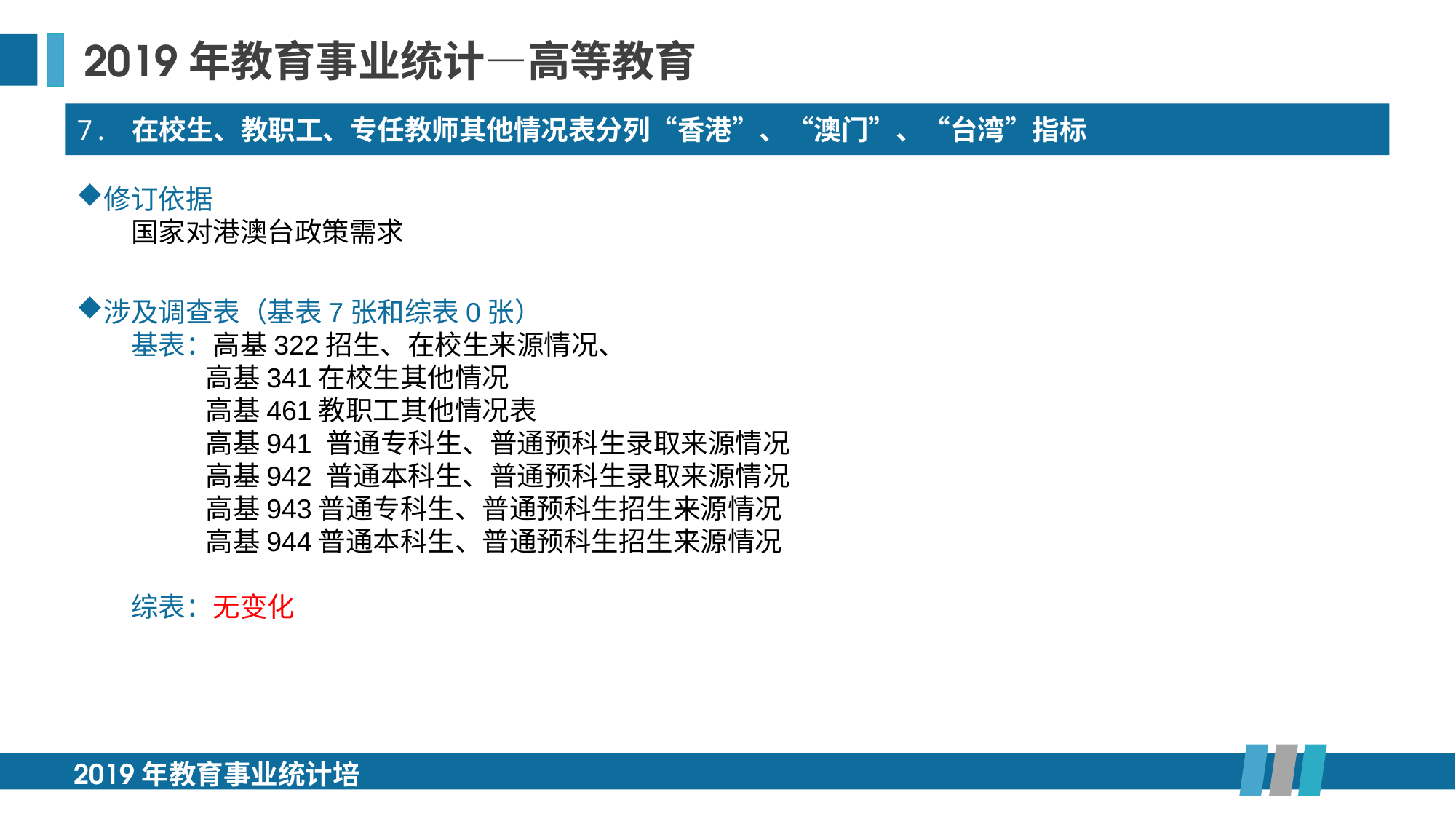

2019年教育事业统计—高等教育

7. 在校生、教职工、专任教师其他情况表分列“香港”、“澳门”、“台湾”指标
修订依据
国家对港澳台政策需求

涉及调查表（基表7张和综表0张）
基表：高基322招生、在校生来源情况、
           高基341在校生其他情况
           高基461教职工其他情况表
           高基941 普通专科生、普通预科生录取来源情况
           高基942 普通本科生、普通预科生录取来源情况
           高基943普通专科生、普通预科生招生来源情况
           高基944普通本科生、普通预科生招生来源情况

综表：无变化

2019年教育事业统计培训